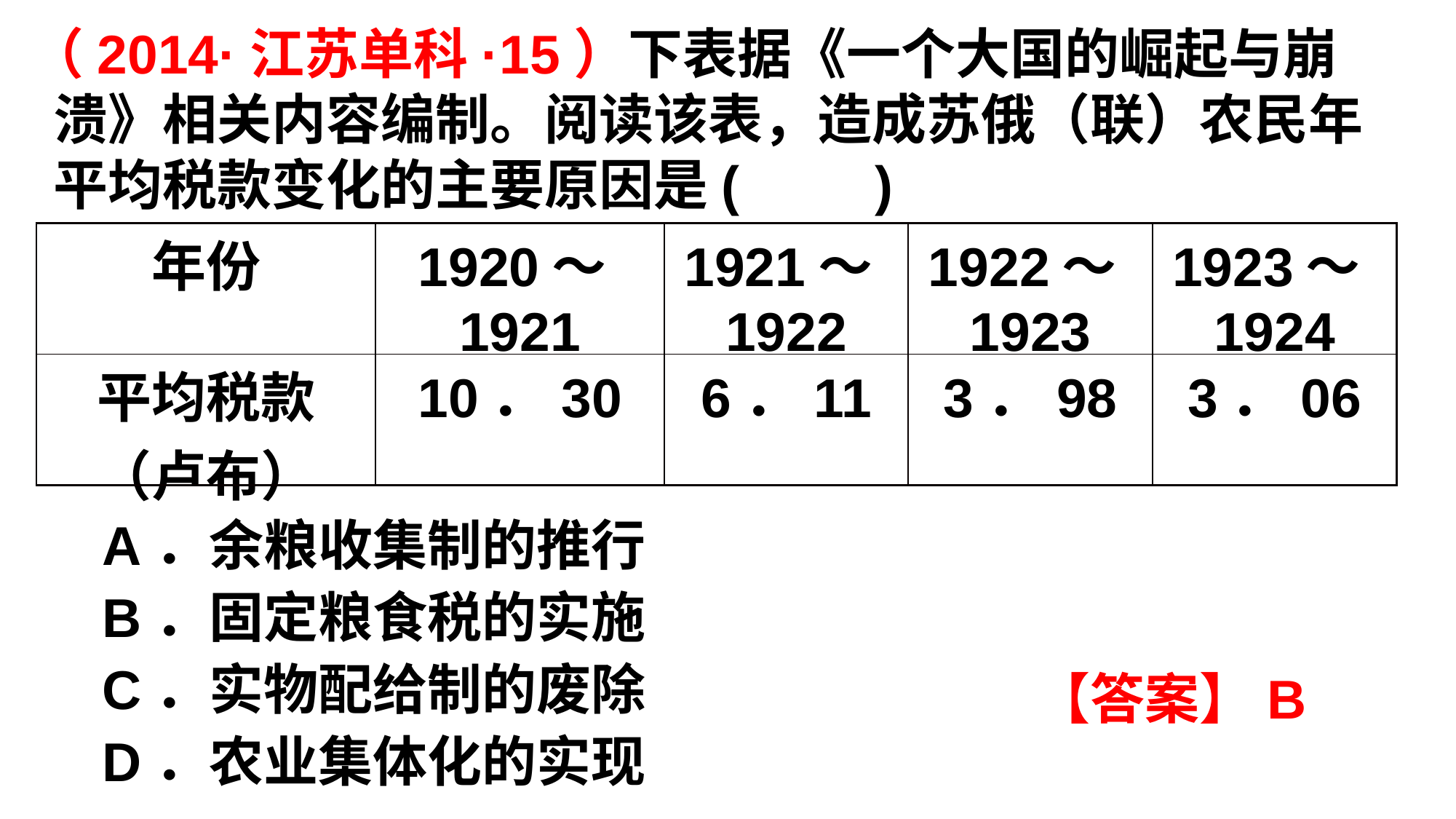

（2014·江苏单科·15）下表据《一个大国的崛起与崩溃》相关内容编制。阅读该表，造成苏俄（联）农民年平均税款变化的主要原因是(　　)
| 年份 | 1920～1921 | 1921～1922 | 1922～1923 | 1923～1924 |
| --- | --- | --- | --- | --- |
| 平均税款（卢布） | 10．30 | 6．11 | 3．98 | 3．06 |
A．余粮收集制的推行
B．固定粮食税的实施
C．实物配给制的废除
D．农业集体化的实现
【答案】B